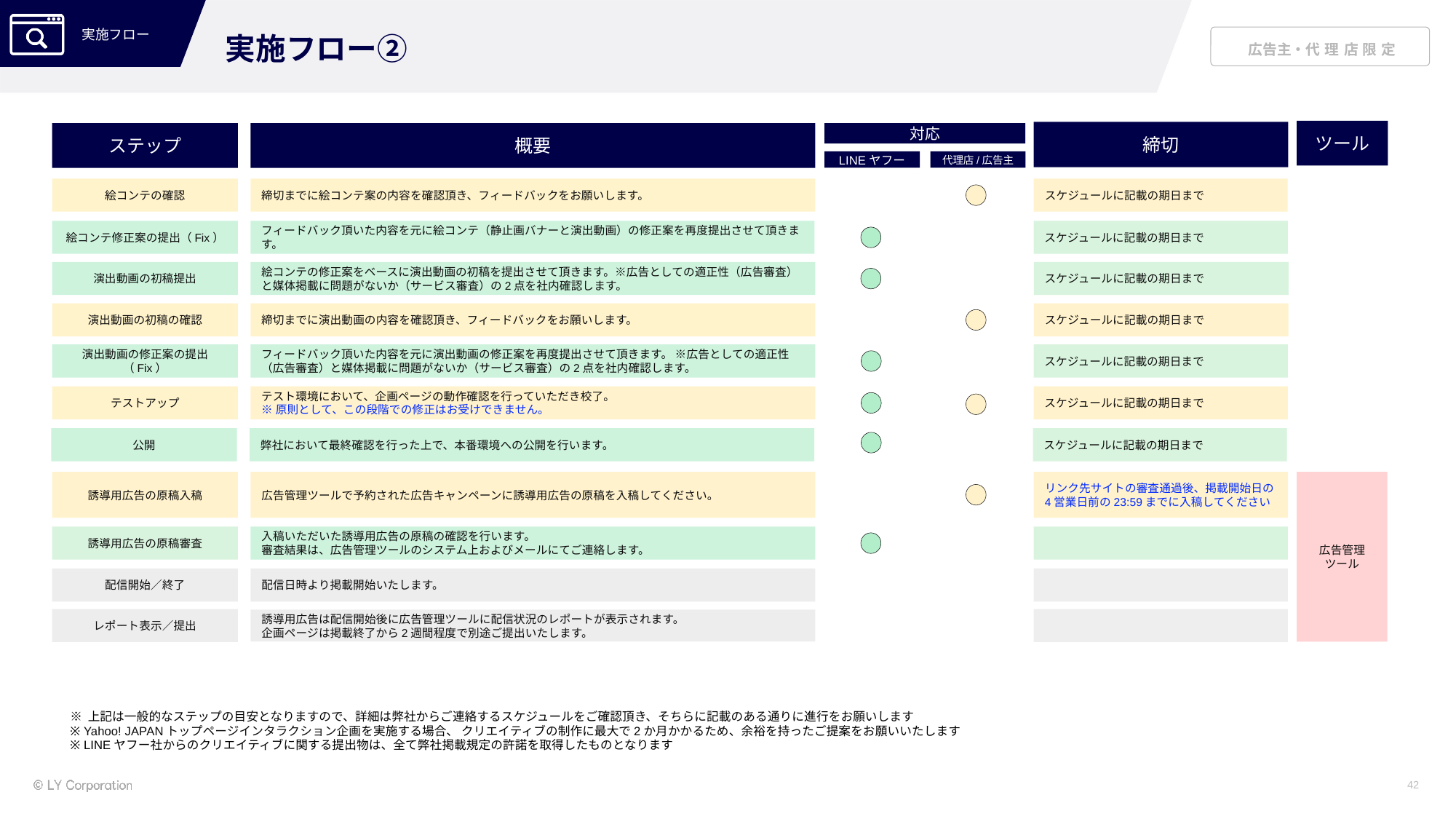

実施フロー②
ツール
締切
ステップ
概要
対応
LINEヤフー
代理店/広告主
絵コンテの確認
締切までに絵コンテ案の内容を確認頂き、フィードバックをお願いします。
スケジュールに記載の期日まで

絵コンテ修正案の提出（Fix）
フィードバック頂いた内容を元に絵コンテ（静止画バナーと演出動画）の修正案を再度提出させて頂きます。
スケジュールに記載の期日まで

演出動画の初稿提出
絵コンテの修正案をベースに演出動画の初稿を提出させて頂きます。※広告としての適正性（広告審査）と媒体掲載に問題がないか（サービス審査）の2点を社内確認します。
スケジュールに記載の期日まで

演出動画の初稿の確認
締切までに演出動画の内容を確認頂き、フィードバックをお願いします。
スケジュールに記載の期日まで

演出動画の修正案の提出（Fix）
フィードバック頂いた内容を元に演出動画の修正案を再度提出させて頂きます。 ※広告としての適正性（広告審査）と媒体掲載に問題がないか（サービス審査）の2点を社内確認します。
スケジュールに記載の期日まで

テストアップ
テスト環境において、企画ページの動作確認を行っていただき校了。
※原則として、この段階での修正はお受けできません。
スケジュールに記載の期日まで

公開
弊社において最終確認を行った上で、本番環境への公開を行います。
スケジュールに記載の期日まで

誘導用広告の原稿入稿
広告管理ツールで予約された広告キャンペーンに誘導用広告の原稿を入稿してください。
リンク先サイトの審査通過後、掲載開始日の4営業日前の23:59までに入稿してください
広告管理
ツール

誘導用広告の原稿審査
入稿いただいた誘導用広告の原稿の確認を行います。
審査結果は、広告管理ツールのシステム上およびメールにてご連絡します。

配信開始／終了
配信日時より掲載開始いたします。

レポート表示／提出

誘導用広告は配信開始後に広告管理ツールに配信状況のレポートが表示されます。
企画ページは掲載終了から2週間程度で別途ご提出いたします。
※ 上記は一般的なステップの目安となりますので、詳細は弊社からご連絡するスケジュールをご確認頂き、そちらに記載のある通りに進行をお願いします
※ Yahoo! JAPANトップページインタラクション企画を実施する場合、 クリエイティブの制作に最大で2か月かかるため、余裕を持ったご提案をお願いいたします
※ LINEヤフー社からのクリエイティブに関する提出物は、全て弊社掲載規定の許諾を取得したものとなります